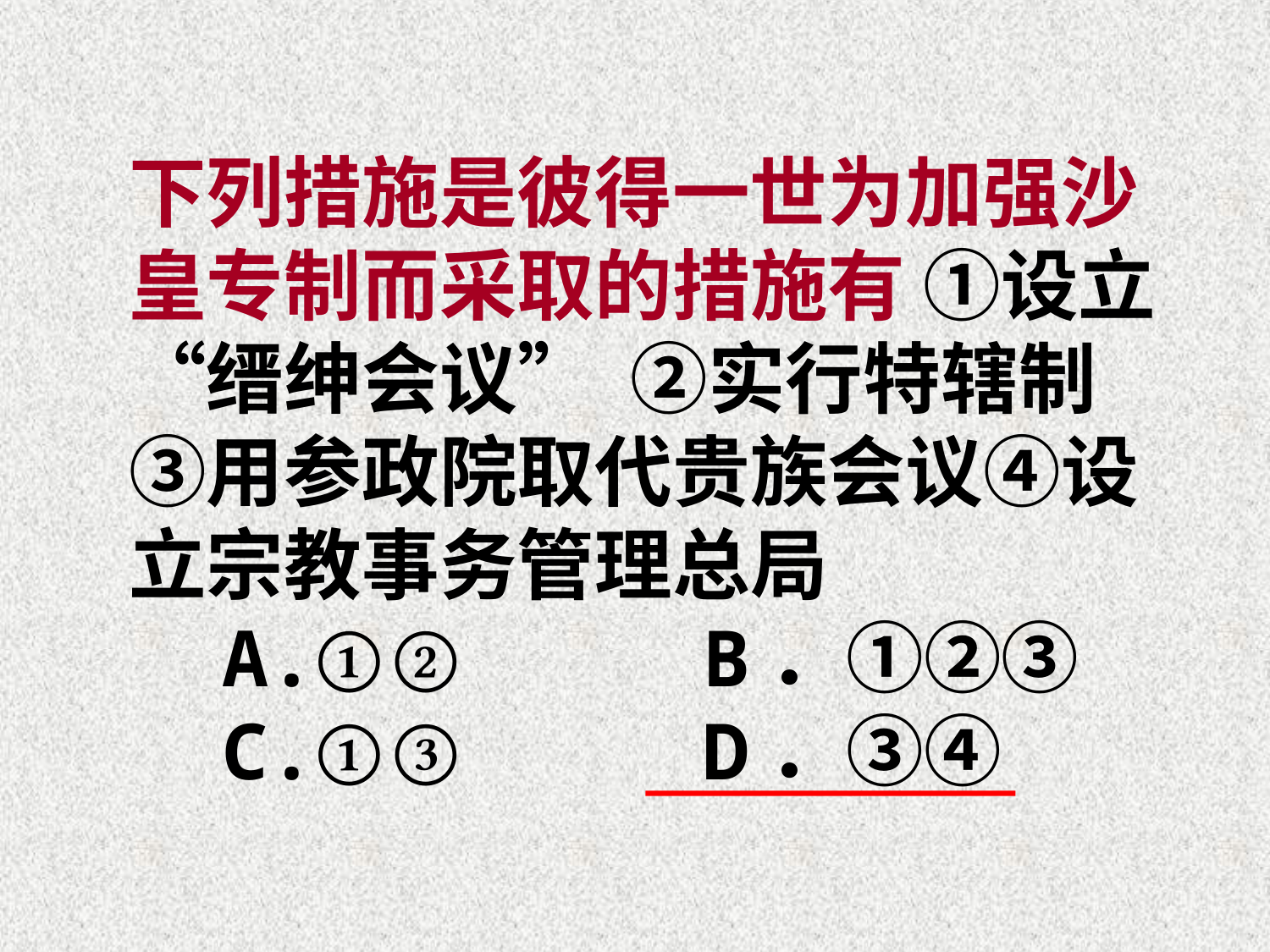

下列措施是彼得一世为加强沙皇专制而采取的措施有 ①设立“缙绅会议”  ②实行特辖制  ③用参政院取代贵族会议④设立宗教事务管理总局
  A.①②     B．①②③
  C.①③     D．③④